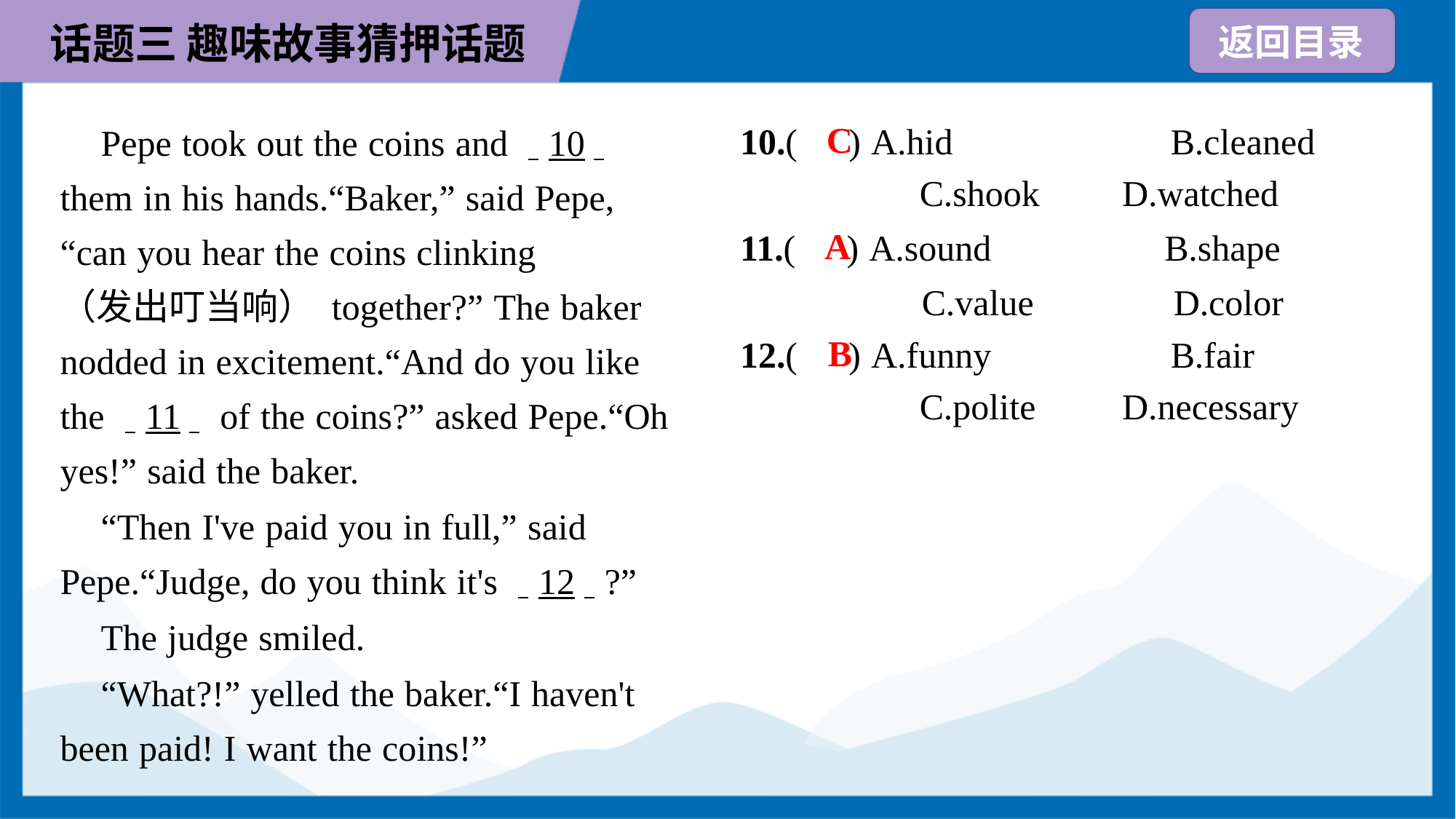

10.(     ) A.hid	B.cleaned
C.shook	D.watched
C
    Pepe took out the coins and . .10. .
them in his hands.“Baker,” said Pepe,
“can you hear the coins clinking
（发出叮当响） together?” The baker
nodded in excitement.“And do you like
the . .11. . of the coins?” asked Pepe.“Oh
yes!” said the baker.
    “Then I've paid you in full,” said
Pepe.“Judge, do you think it's . .12. .?”
    The judge smiled.
    “What?!” yelled the baker.“I haven't
been paid! I want the coins!”

11.(     ) A.sound	           B.shape
                    C.value	            D.color
A
12.(     ) A.funny	B.fair
C.polite	D.necessary
B